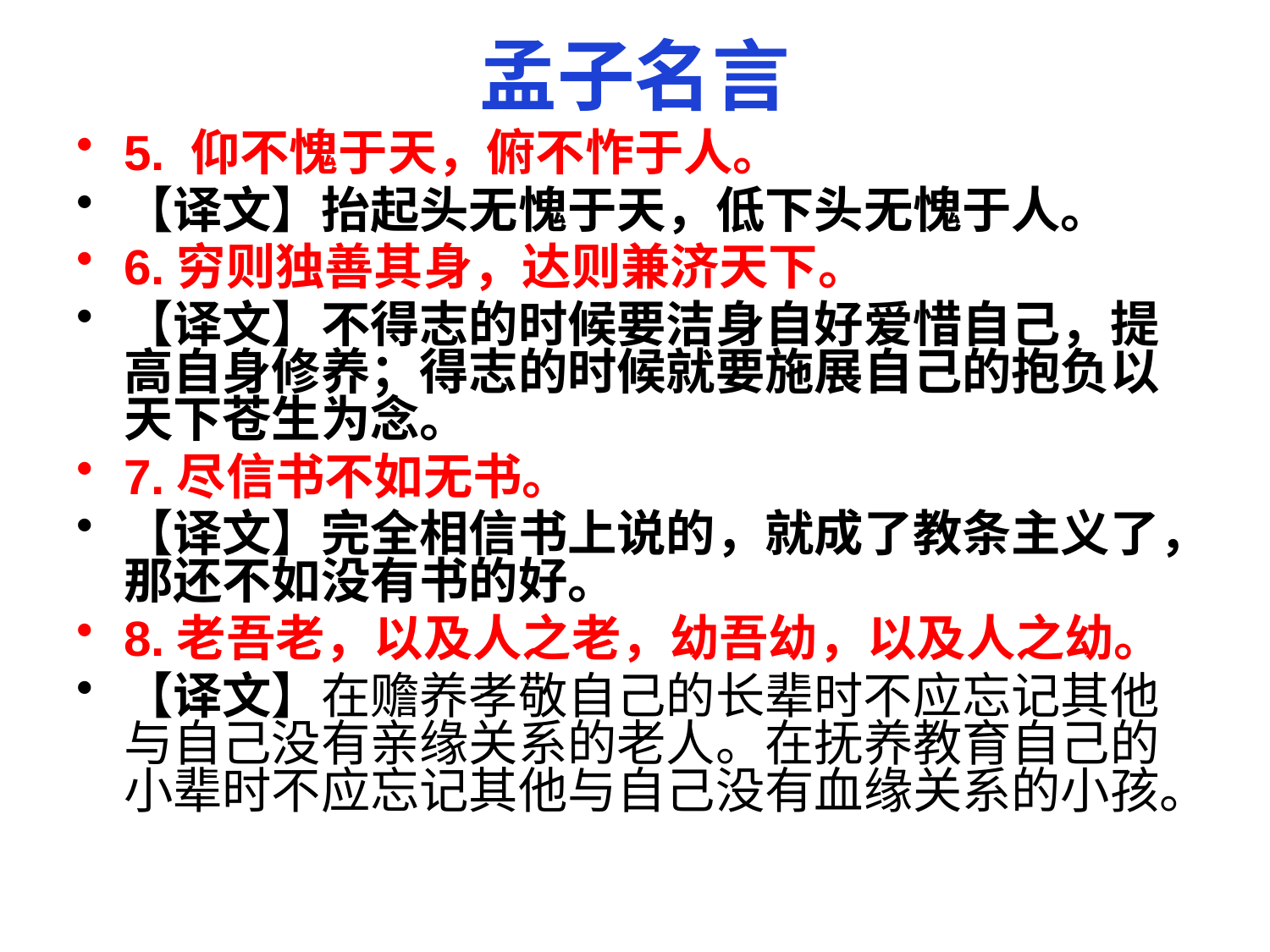

孟子名言
5. 仰不愧于天，俯不怍于人。
【译文】抬起头无愧于天，低下头无愧于人。
6.穷则独善其身，达则兼济天下。
【译文】不得志的时候要洁身自好爱惜自己，提高自身修养；得志的时候就要施展自己的抱负以天下苍生为念。
7.尽信书不如无书。
【译文】完全相信书上说的，就成了教条主义了，那还不如没有书的好。
8.老吾老，以及人之老，幼吾幼，以及人之幼。
【译文】在赡养孝敬自己的长辈时不应忘记其他与自己没有亲缘关系的老人。在抚养教育自己的小辈时不应忘记其他与自己没有血缘关系的小孩。